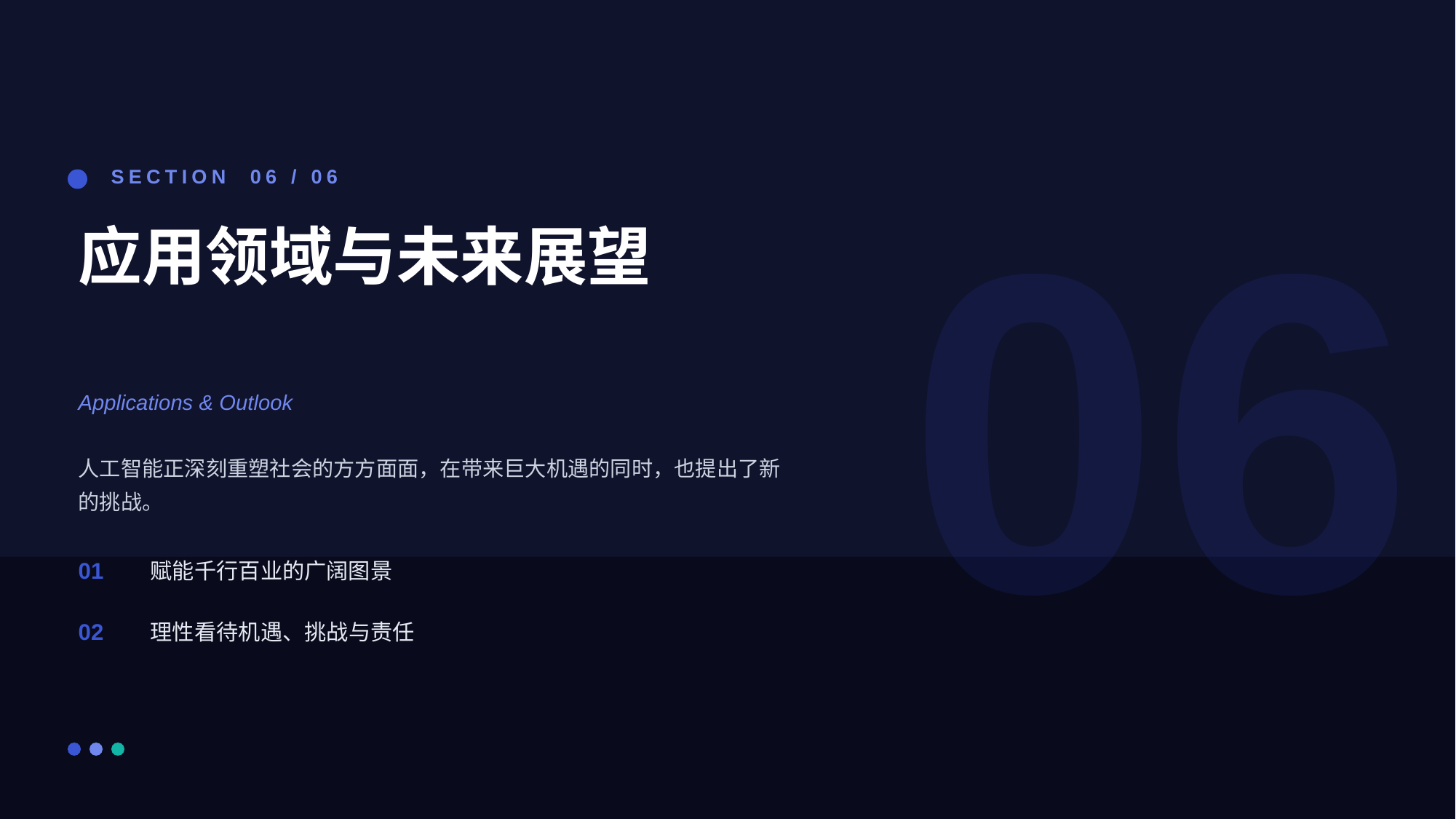

06
SECTION  06 / 06

应用领域与未来展望
Applications & Outlook
人工智能正深刻重塑社会的方方面面，在带来巨大机遇的同时，也提出了新的挑战。
01
赋能千行百业的广阔图景

02
理性看待机遇、挑战与责任